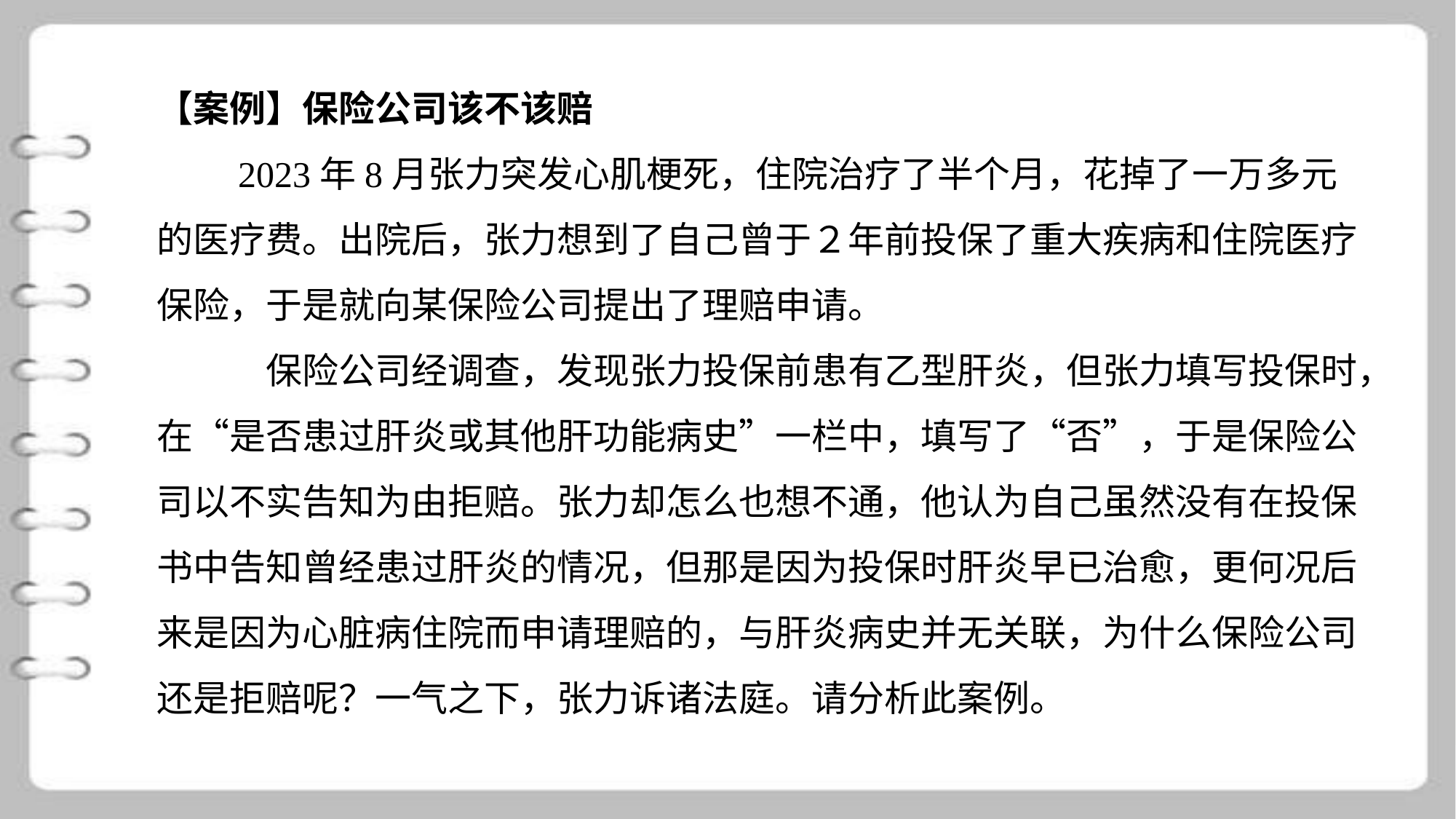

【案例】保险公司该不该赔
　　2023年8月张力突发心肌梗死，住院治疗了半个月，花掉了一万多元的医疗费。出院后，张力想到了自己曾于２年前投保了重大疾病和住院医疗保险，于是就向某保险公司提出了理赔申请。
	保险公司经调查，发现张力投保前患有乙型肝炎，但张力填写投保时，在“是否患过肝炎或其他肝功能病史”一栏中，填写了“否”，于是保险公司以不实告知为由拒赔。张力却怎么也想不通，他认为自己虽然没有在投保书中告知曾经患过肝炎的情况，但那是因为投保时肝炎早已治愈，更何况后来是因为心脏病住院而申请理赔的，与肝炎病史并无关联，为什么保险公司还是拒赔呢？一气之下，张力诉诸法庭。请分析此案例。